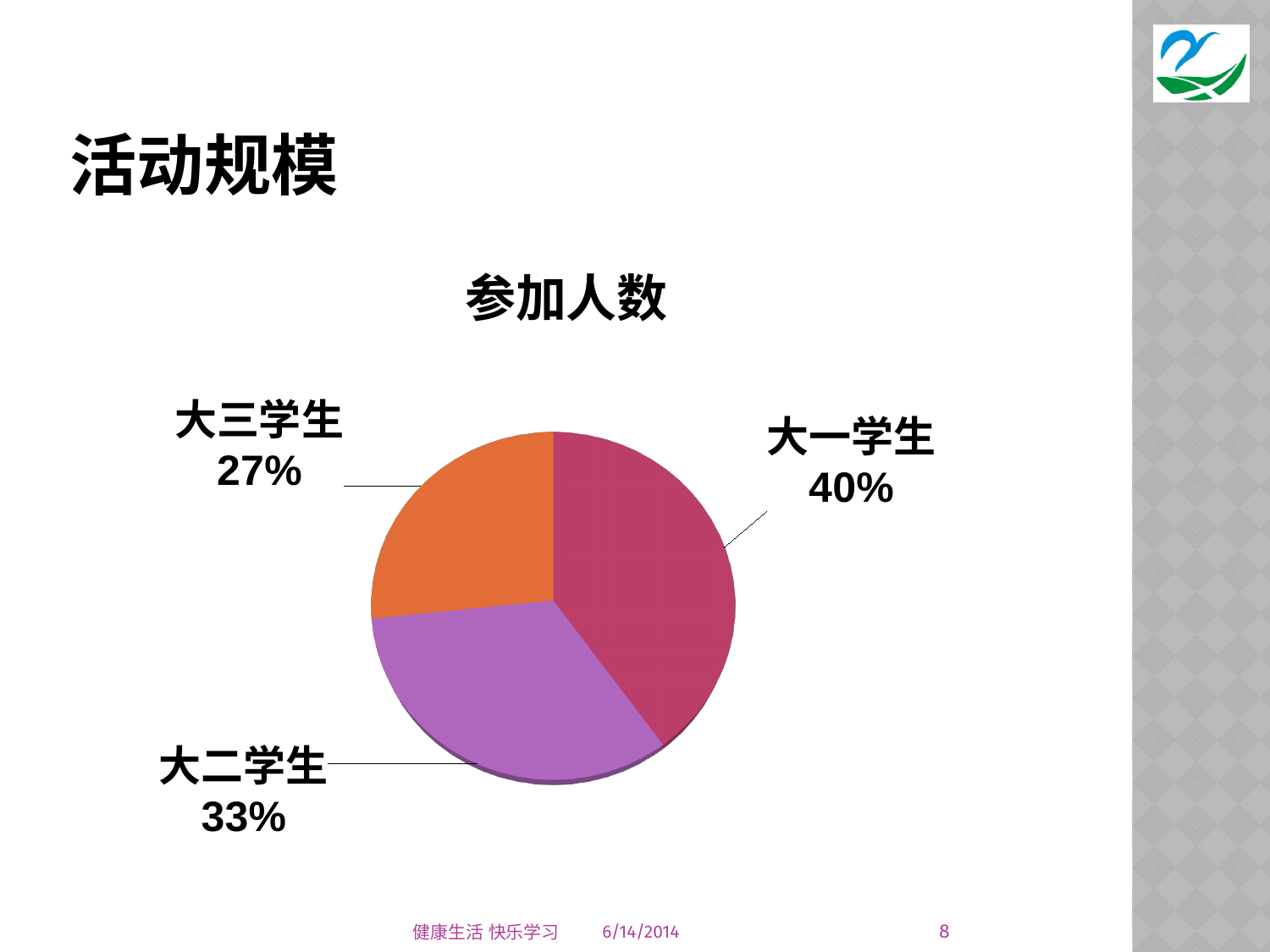

# 活动规模

[unsupported chart]

8
健康生活 快乐学习
6/14/2014